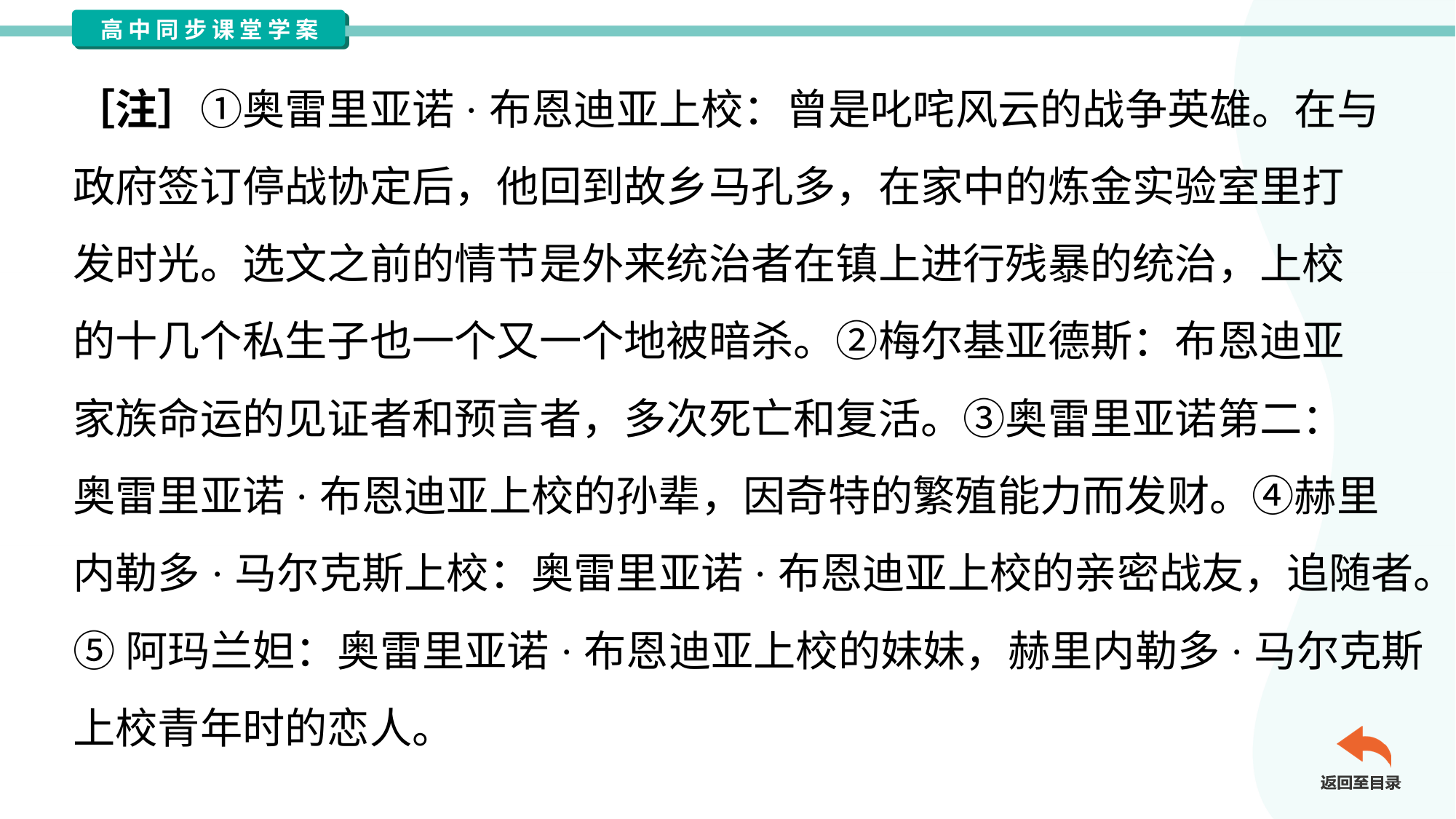

［注］①奥雷里亚诺·布恩迪亚上校：曾是叱咤风云的战争英雄。在与
政府签订停战协定后，他回到故乡马孔多，在家中的炼金实验室里打
发时光。选文之前的情节是外来统治者在镇上进行残暴的统治，上校
的十几个私生子也一个又一个地被暗杀。②梅尔基亚德斯：布恩迪亚
家族命运的见证者和预言者，多次死亡和复活。③奥雷里亚诺第二：
奥雷里亚诺·布恩迪亚上校的孙辈，因奇特的繁殖能力而发财。④赫里
内勒多·马尔克斯上校：奥雷里亚诺·布恩迪亚上校的亲密战友，追随者。
⑤阿玛兰妲：奥雷里亚诺·布恩迪亚上校的妹妹，赫里内勒多·马尔克斯
上校青年时的恋人。